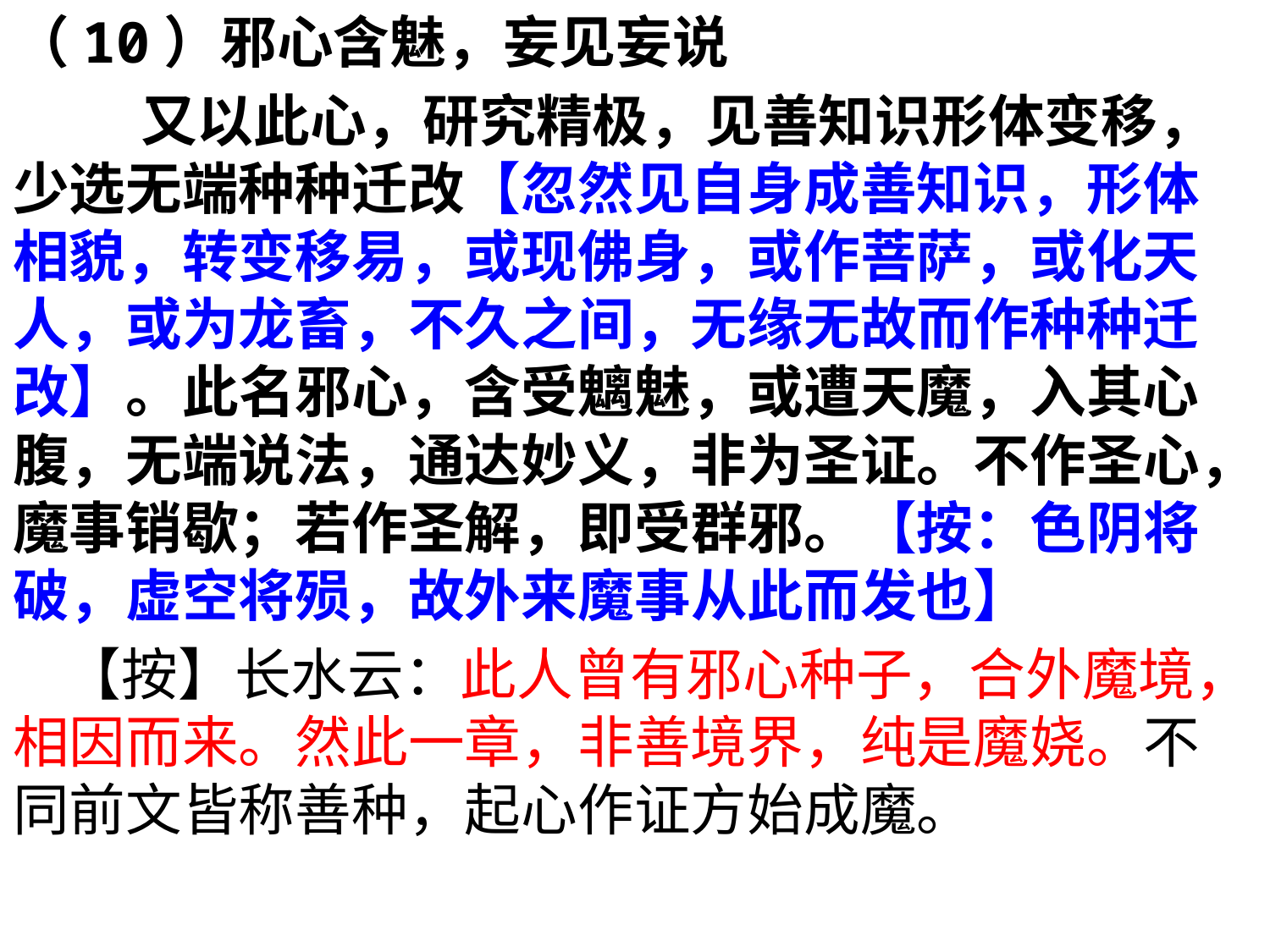

（10）邪心含魅，妄见妄说
         又以此心，研究精极，见善知识形体变移，少选无端种种迁改【忽然见自身成善知识，形体相貌，转变移易，或现佛身，或作菩萨，或化天人，或为龙畜，不久之间，无缘无故而作种种迁改】。此名邪心，含受魑魅，或遭天魔，入其心腹，无端说法，通达妙义，非为圣证。不作圣心，魔事销歇；若作圣解，即受群邪。【按：色阴将破，虚空将殒，故外来魔事从此而发也】
   【按】长水云：此人曾有邪心种子，合外魔境，相因而来。然此一章，非善境界，纯是魔娆。不同前文皆称善种，起心作证方始成魔。